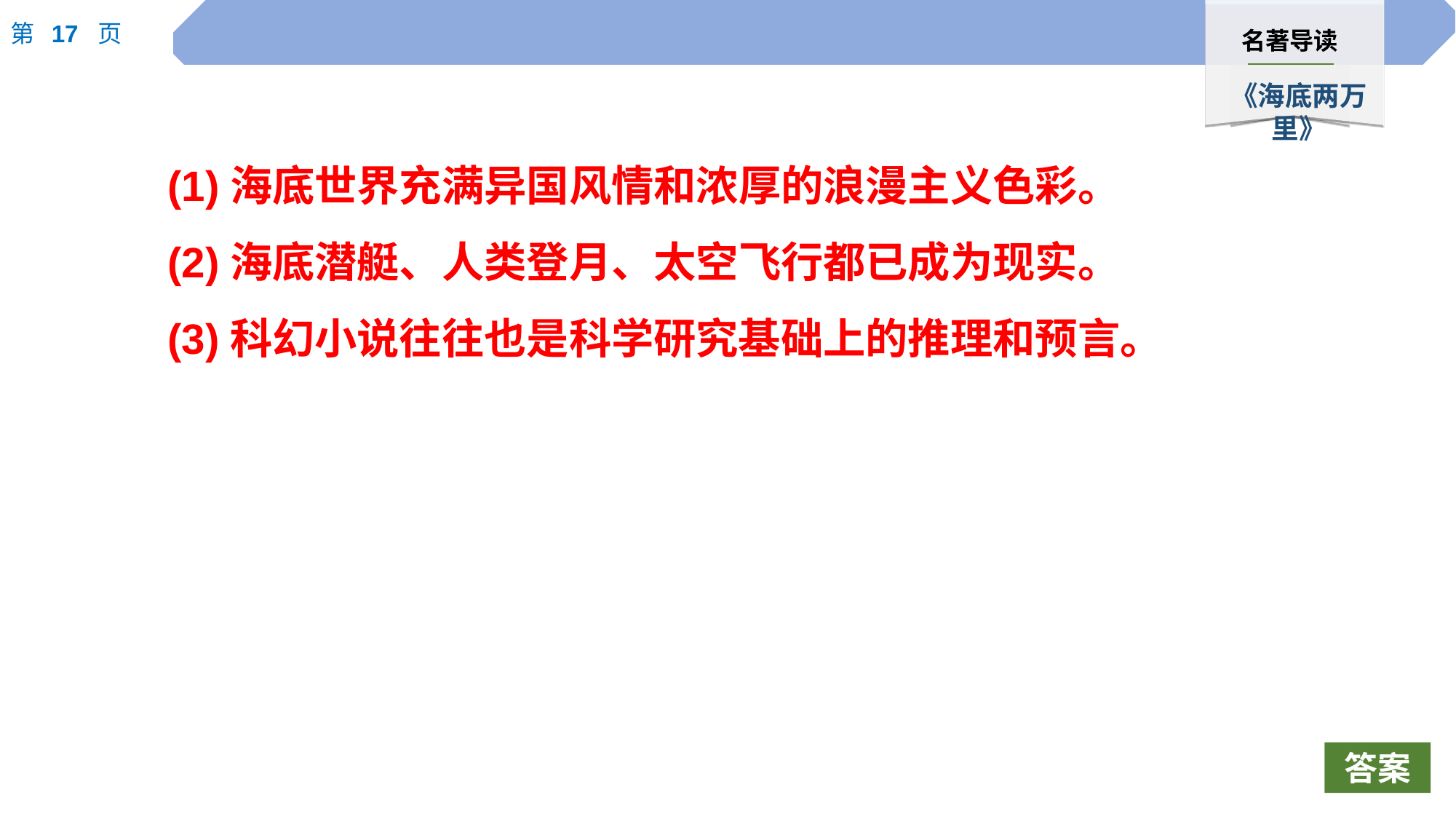

(1)海底世界充满异国风情和浓厚的浪漫主义色彩。
(2)海底潜艇、人类登月、太空飞行都已成为现实。
(3)科幻小说往往也是科学研究基础上的推理和预言。
答案